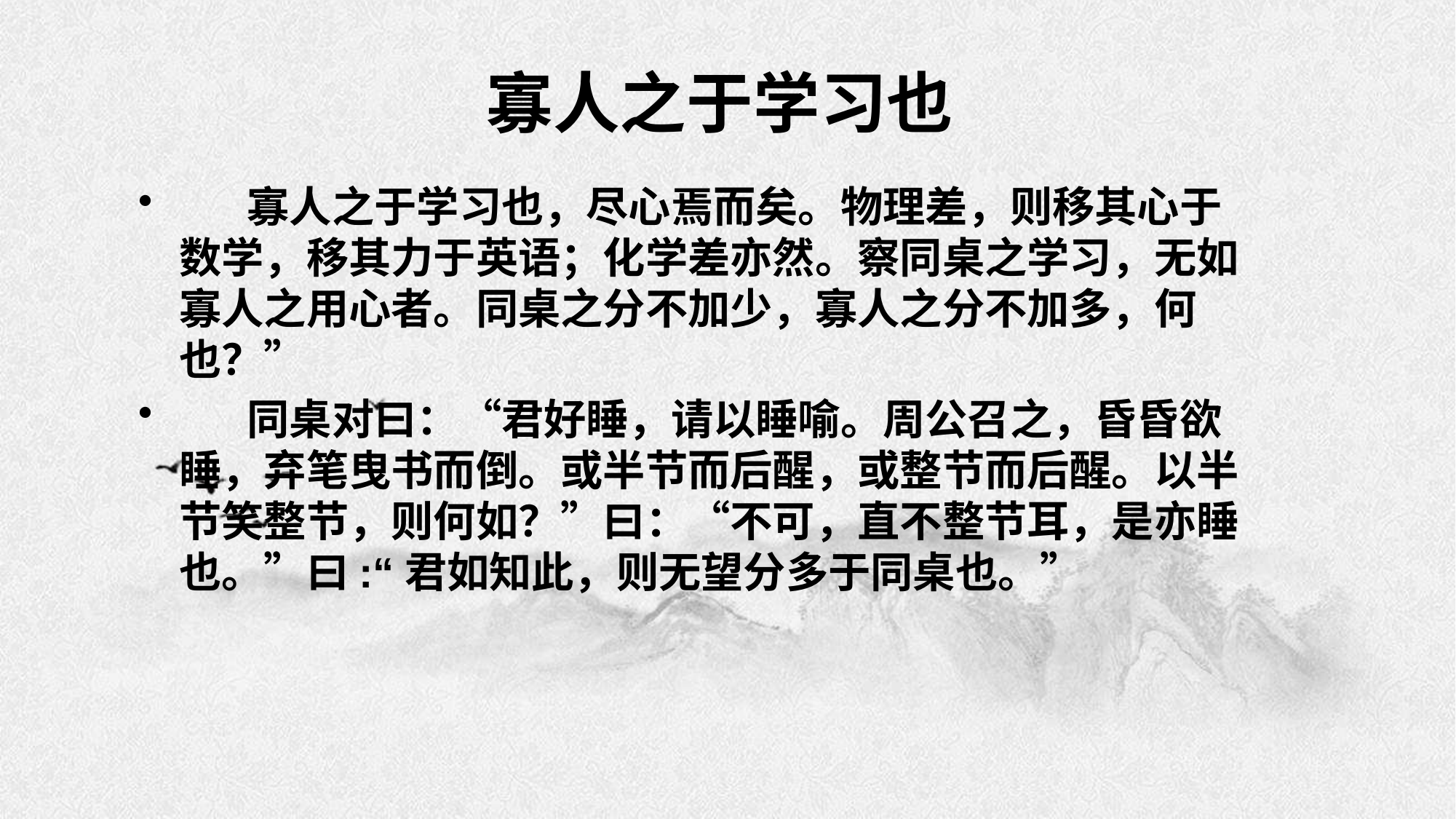

# 寡人之于学习也
      寡人之于学习也，尽心焉而矣。物理差，则移其心于数学，移其力于英语；化学差亦然。察同桌之学习，无如寡人之用心者。同桌之分不加少，寡人之分不加多，何也？”
      同桌对曰：“君好睡，请以睡喻。周公召之，昏昏欲睡，弃笔曳书而倒。或半节而后醒，或整节而后醒。以半节笑整节，则何如？”曰：“不可，直不整节耳，是亦睡也。”曰:“君如知此，则无望分多于同桌也。”